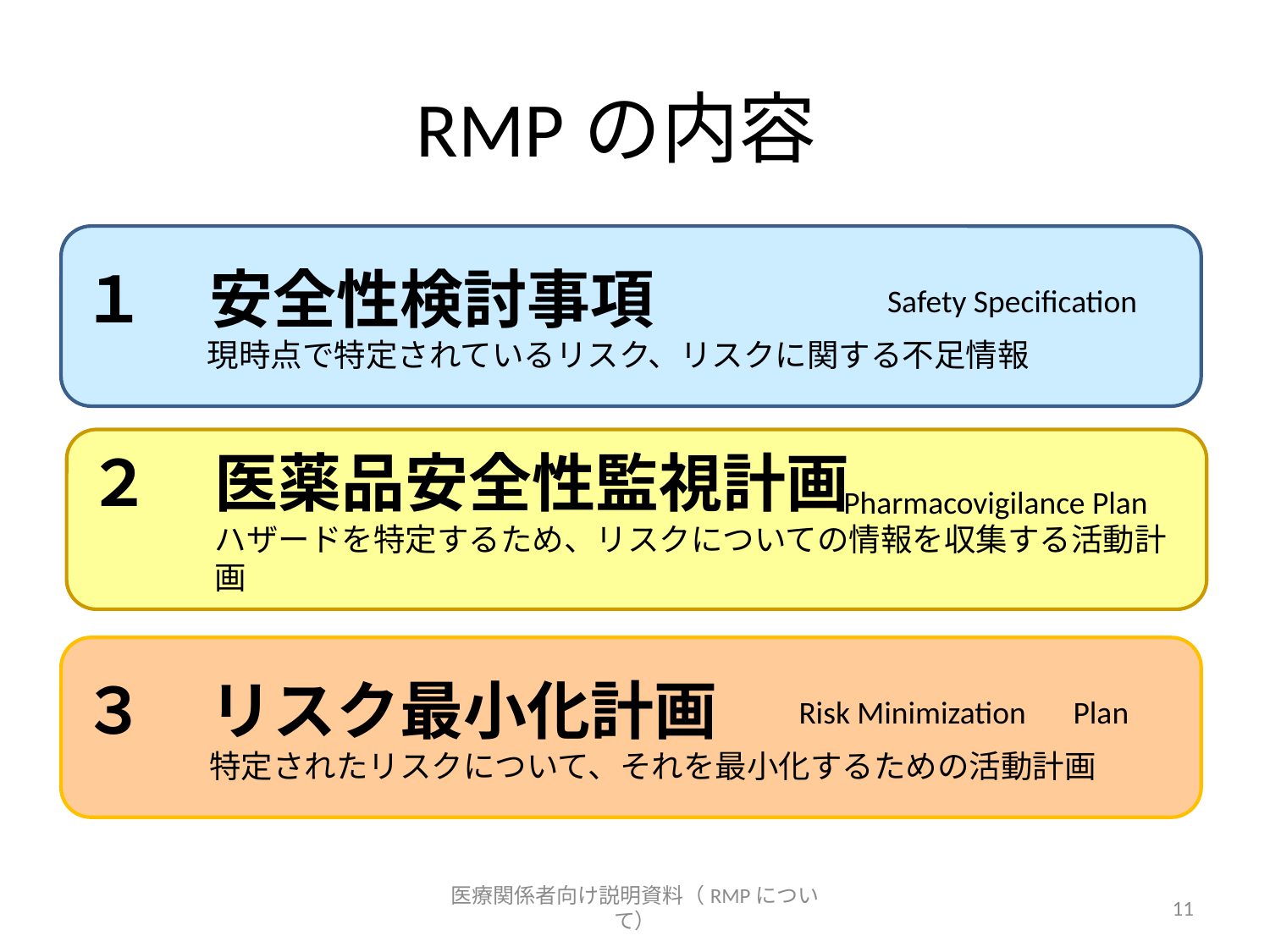

# RMPの内容
１　安全性検討事項
現時点で特定されているリスク、リスクに関する不足情報
Safety Specification
２　医薬品安全性監視計画
ハザードを特定するため、リスクについての情報を収集する活動計画
Pharmacovigilance Plan
３　リスク最小化計画
特定されたリスクについて、それを最小化するための活動計画
Risk Minimization　Plan
医療関係者向け説明資料（RMPについて）
11